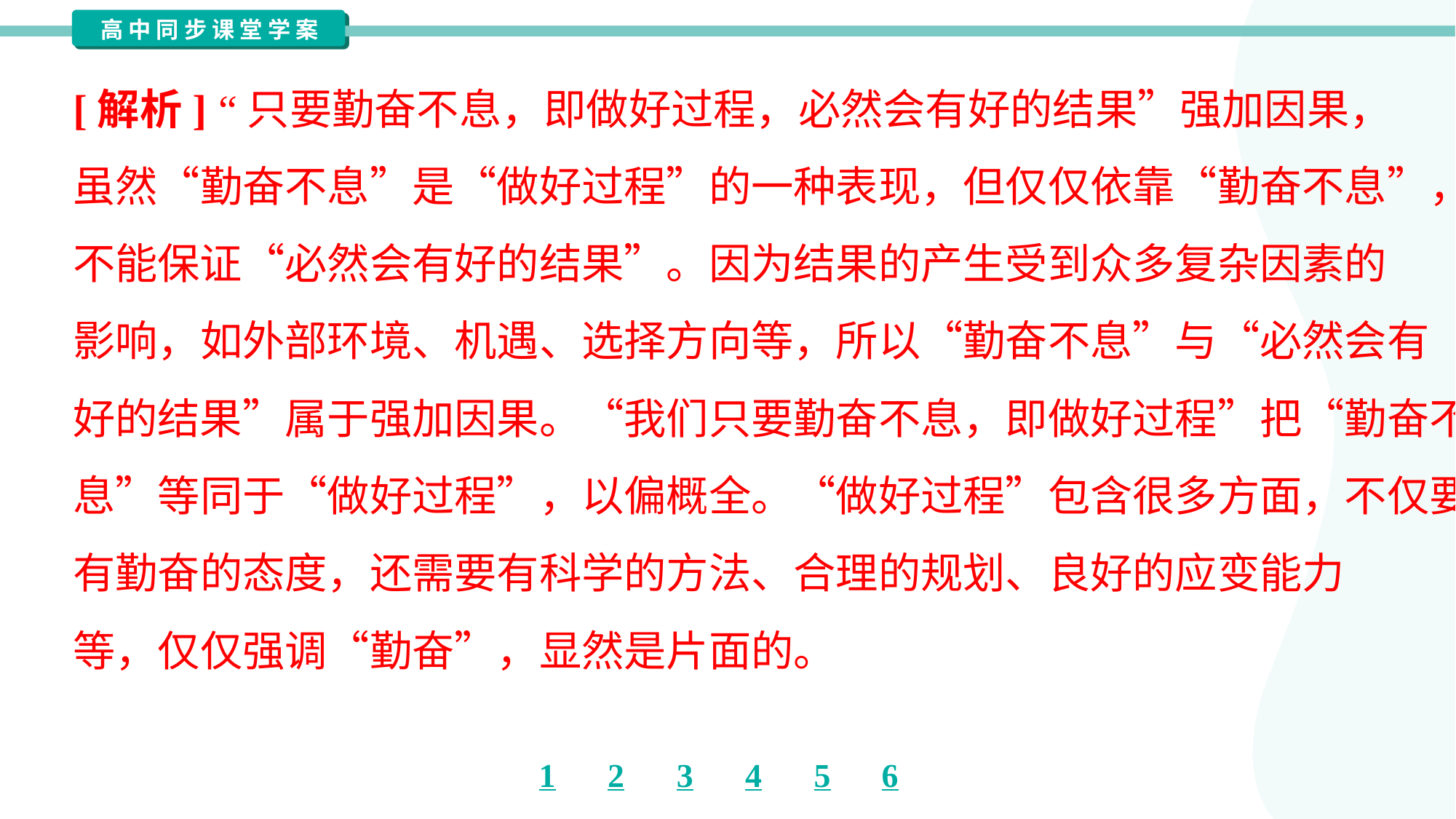

[解析] “只要勤奋不息，即做好过程，必然会有好的结果”强加因果，
虽然“勤奋不息”是“做好过程”的一种表现，但仅仅依靠“勤奋不息”，并
不能保证“必然会有好的结果”。因为结果的产生受到众多复杂因素的
影响，如外部环境、机遇、选择方向等，所以“勤奋不息”与“必然会有
好的结果”属于强加因果。“我们只要勤奋不息，即做好过程”把“勤奋不
息”等同于“做好过程”，以偏概全。“做好过程”包含很多方面，不仅要
有勤奋的态度，还需要有科学的方法、合理的规划、良好的应变能力
等，仅仅强调“勤奋”，显然是片面的。